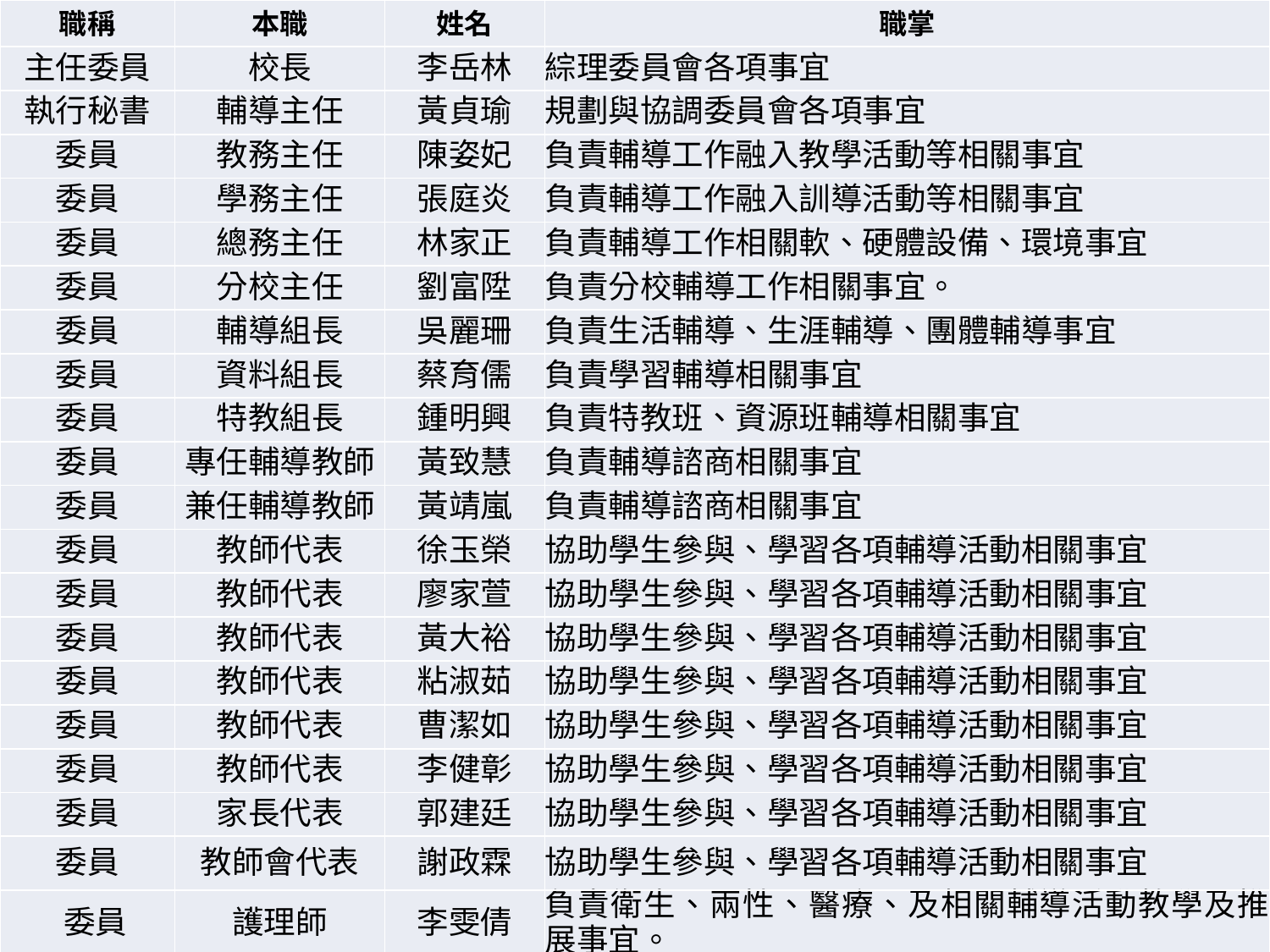

| 職稱 | 本職 | 姓名 | 職掌 |
| --- | --- | --- | --- |
| 主任委員 | 校長 | 李岳林 | 綜理委員會各項事宜 |
| 執行秘書 | 輔導主任 | 黃貞瑜 | 規劃與協調委員會各項事宜 |
| 委員 | 教務主任 | 陳姿妃 | 負責輔導工作融入教學活動等相關事宜 |
| 委員 | 學務主任 | 張庭炎 | 負責輔導工作融入訓導活動等相關事宜 |
| 委員 | 總務主任 | 林家正 | 負責輔導工作相關軟、硬體設備、環境事宜 |
| 委員 | 分校主任 | 劉富陞 | 負責分校輔導工作相關事宜。 |
| 委員 | 輔導組長 | 吳麗珊 | 負責生活輔導、生涯輔導、團體輔導事宜 |
| 委員 | 資料組長 | 蔡育儒 | 負責學習輔導相關事宜 |
| 委員 | 特教組長 | 鍾明興 | 負責特教班、資源班輔導相關事宜 |
| 委員 | 專任輔導教師 | 黃致慧 | 負責輔導諮商相關事宜 |
| 委員 | 兼任輔導教師 | 黃靖嵐 | 負責輔導諮商相關事宜 |
| 委員 | 教師代表 | 徐玉榮 | 協助學生參與、學習各項輔導活動相關事宜 |
| 委員 | 教師代表 | 廖家萱 | 協助學生參與、學習各項輔導活動相關事宜 |
| 委員 | 教師代表 | 黃大裕 | 協助學生參與、學習各項輔導活動相關事宜 |
| 委員 | 教師代表 | 粘淑茹 | 協助學生參與、學習各項輔導活動相關事宜 |
| 委員 | 教師代表 | 曹潔如 | 協助學生參與、學習各項輔導活動相關事宜 |
| 委員 | 教師代表 | 李健彰 | 協助學生參與、學習各項輔導活動相關事宜 |
| 委員 | 家長代表 | 郭建廷 | 協助學生參與、學習各項輔導活動相關事宜 |
| 委員 | 教師會代表 | 謝政霖 | 協助學生參與、學習各項輔導活動相關事宜 |
| 委員 | 護理師 | 李雯倩 | 負責衛生、兩性、醫療、及相關輔導活動教學及推展事宜。 |